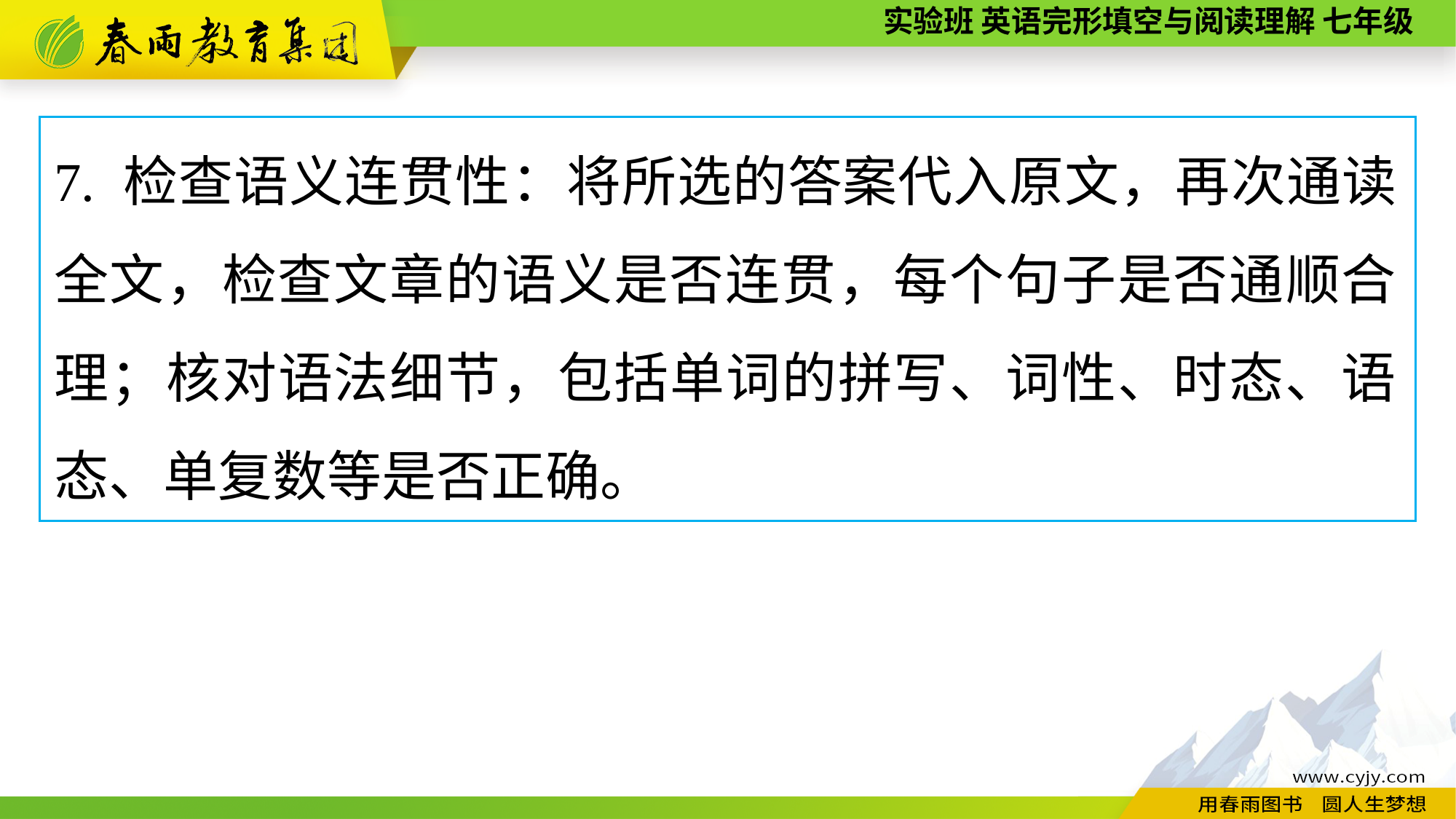

7. 检查语义连贯性：将所选的答案代入原文，再次通读全文，检查文章的语义是否连贯，每个句子是否通顺合理；核对语法细节，包括单词的拼写、词性、时态、语态、单复数等是否正确。